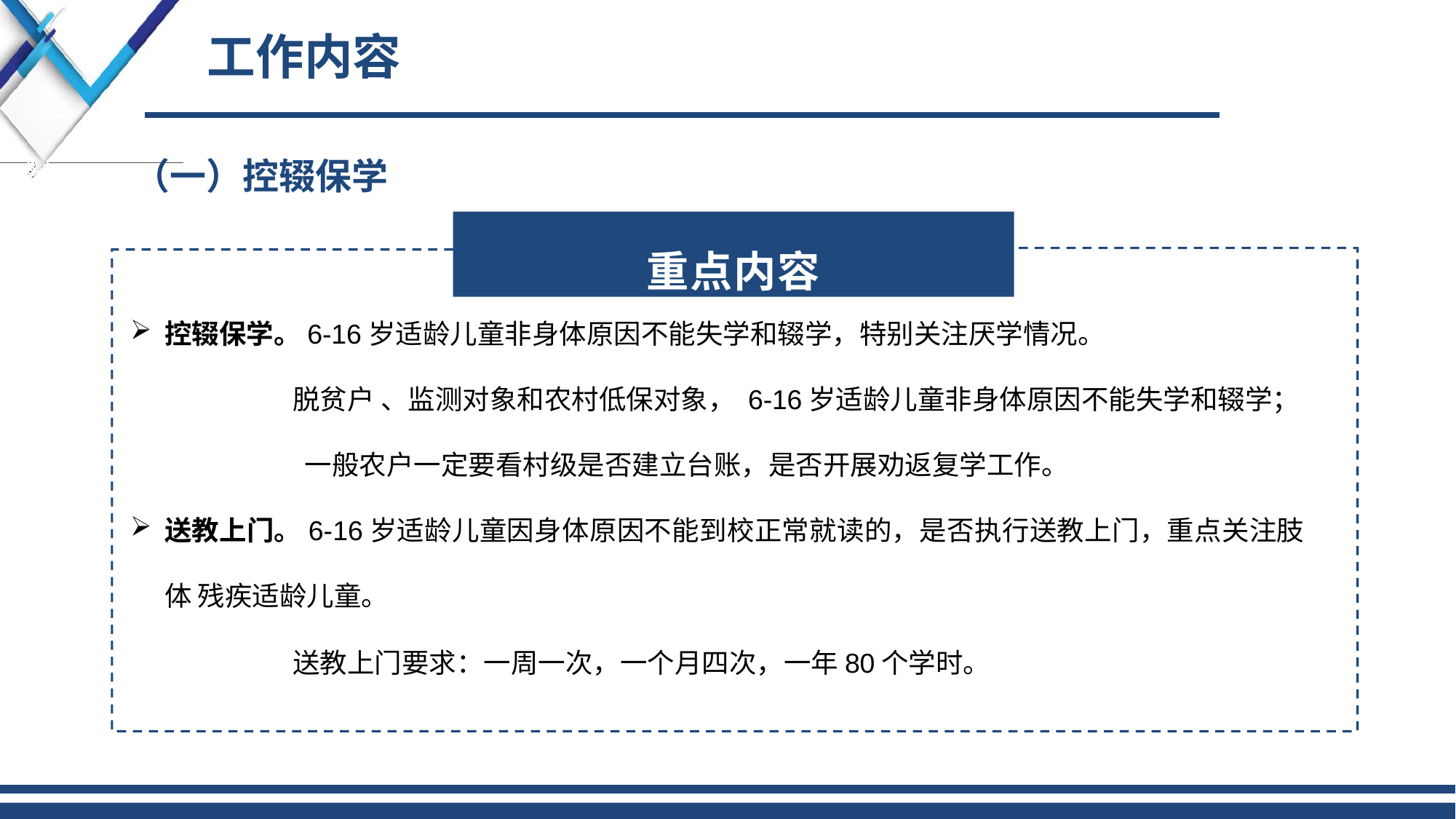

# 工作内容

（一）控辍保学

重点内容

控辍保学。6-16岁适龄儿童非身体原因不能失学和辍学，特别关注厌学情况。
脱贫户 、监测对象和农村低保对象， 6-16岁适龄儿童非身体原因不能失学和辍学；  一般农户一定要看村级是否建立台账，是否开展劝返复学工作。
送教上门。6-16岁适龄儿童因身体原因不能到校正常就读的，是否执行送教上门，重点关注肢体 残疾适龄儿童。

送教上门要求：一周一次，一个月四次，一年80个学时。